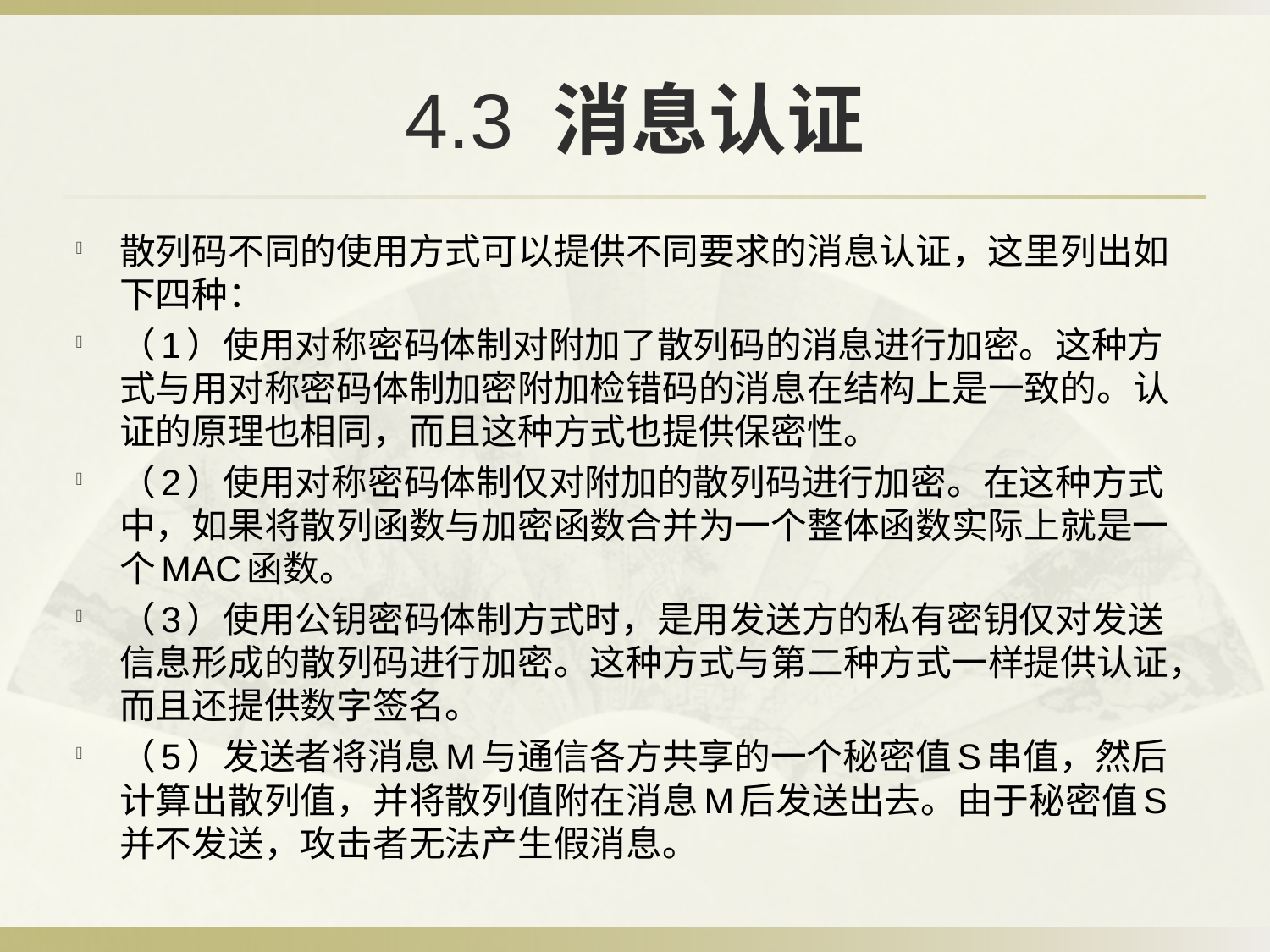

# 4.3 消息认证
散列码不同的使用方式可以提供不同要求的消息认证，这里列出如下四种：
（1）使用对称密码体制对附加了散列码的消息进行加密。这种方式与用对称密码体制加密附加检错码的消息在结构上是一致的。认证的原理也相同，而且这种方式也提供保密性。
（2）使用对称密码体制仅对附加的散列码进行加密。在这种方式中，如果将散列函数与加密函数合并为一个整体函数实际上就是一个MAC函数。
（3）使用公钥密码体制方式时，是用发送方的私有密钥仅对发送信息形成的散列码进行加密。这种方式与第二种方式一样提供认证，而且还提供数字签名。
（5）发送者将消息M与通信各方共享的一个秘密值S串值，然后计算出散列值，并将散列值附在消息M后发送出去。由于秘密值S并不发送，攻击者无法产生假消息。